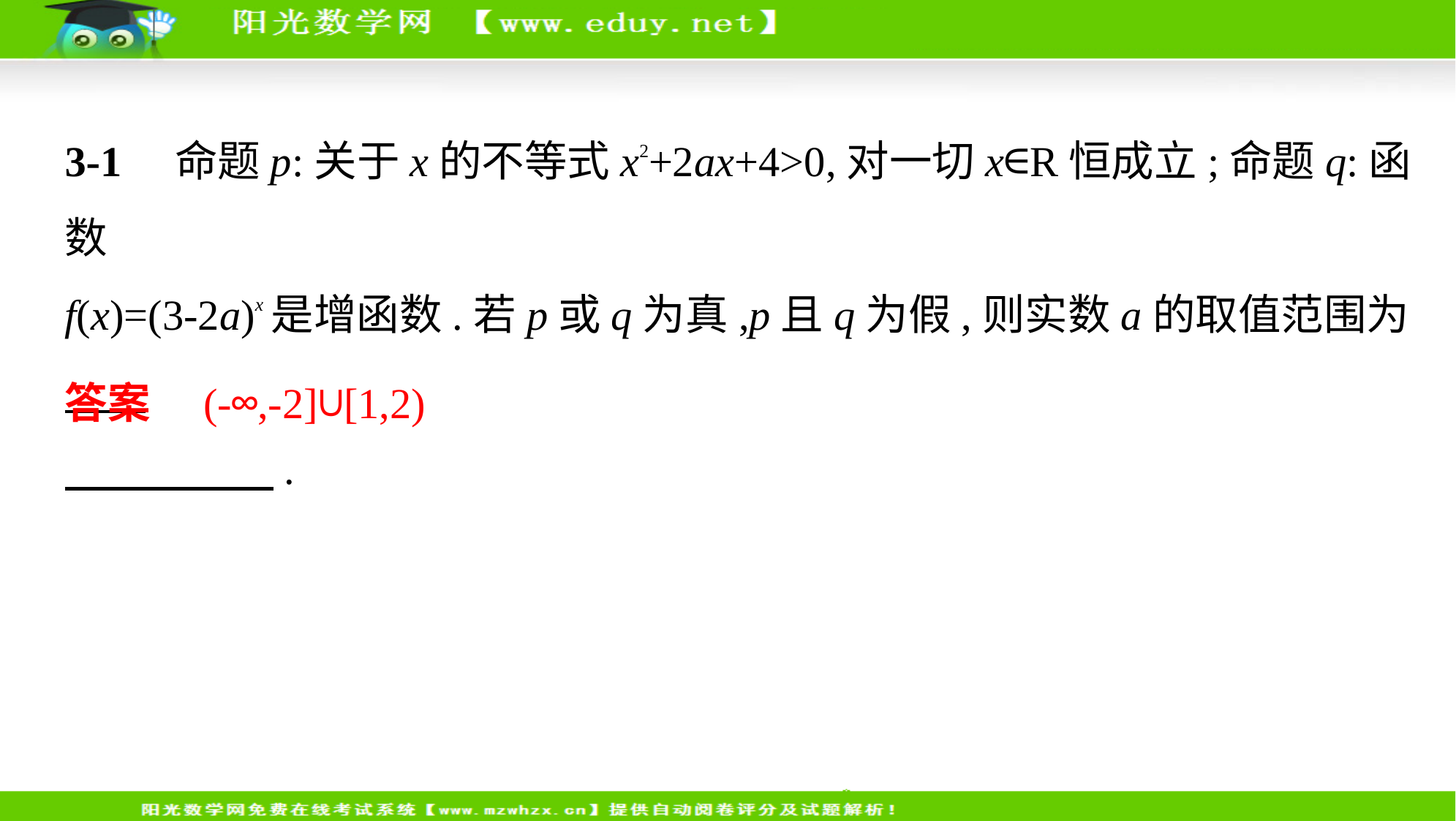

3-1　命题p:关于x的不等式x2+2ax+4>0,对一切x∈R恒成立;命题q:函数
f(x)=(3-2a)x是增函数.若p或q为真,p且q为假,则实数a的取值范围为　    
　　　　    .
答案　(-∞,-2]∪[1,2)